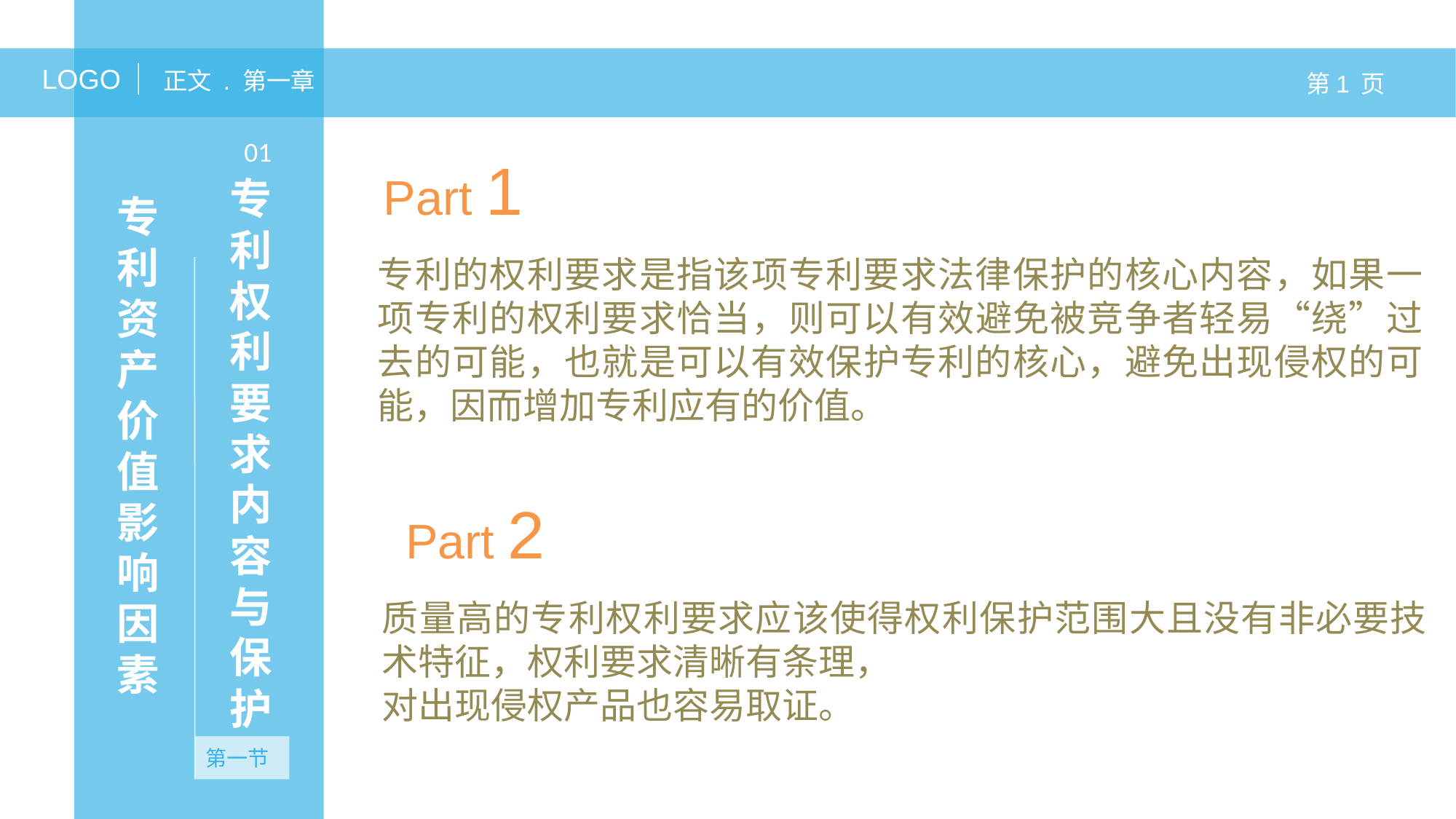

LOGO
正文 . 第一章

第1 页
专利权利要求内容与保护
01
Part 1
专利的权利要求是指该项专利要求法律保护的核心内容，如果一项专利的权利要求恰当，则可以有效避免被竞争者轻易“绕”过去的可能，也就是可以有效保护专利的核心，避免出现侵权的可能，因而增加专利应有的价值。
专利资产价值影响因素

Part 2
质量高的专利权利要求应该使得权利保护范围大且没有非必要技术特征，权利要求清晰有条理，
对出现侵权产品也容易取证。
第一节